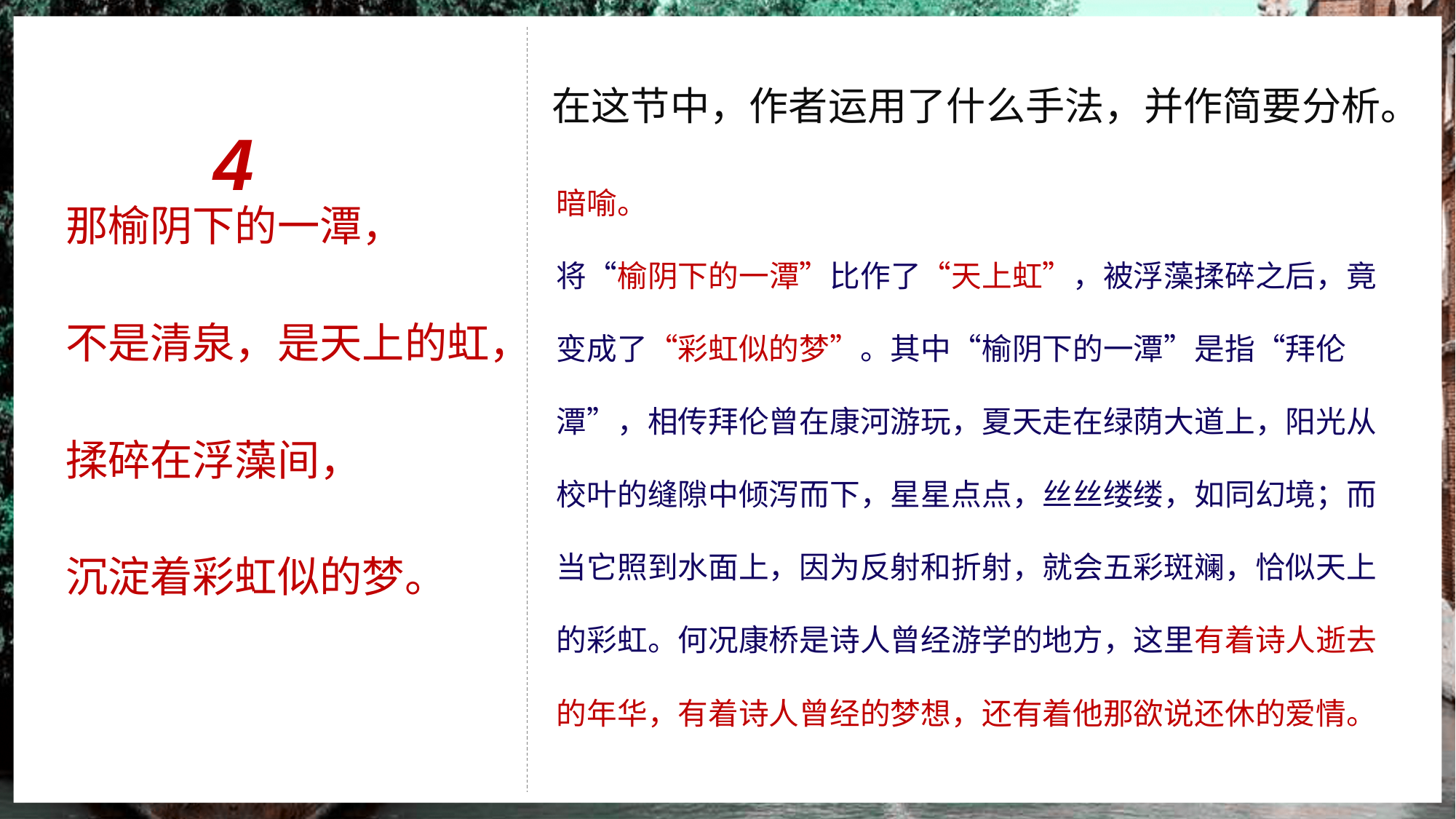

4

在这节中，作者运用了什么手法，并作简要分析。
那榆阴下的一潭，
不是清泉，是天上的虹，
揉碎在浮藻间，
沉淀着彩虹似的梦。

暗喻。
将“榆阴下的一潭”比作了“天上虹”，被浮藻揉碎之后，竟变成了“彩虹似的梦”。其中“榆阴下的一潭”是指“拜伦潭”，相传拜伦曾在康河游玩，夏天走在绿荫大道上，阳光从校叶的缝隙中倾泻而下，星星点点，丝丝缕缕，如同幻境；而当它照到水面上，因为反射和折射，就会五彩斑斓，恰似天上的彩虹。何况康桥是诗人曾经游学的地方，这里有着诗人逝去的年华，有着诗人曾经的梦想，还有着他那欲说还休的爱情。